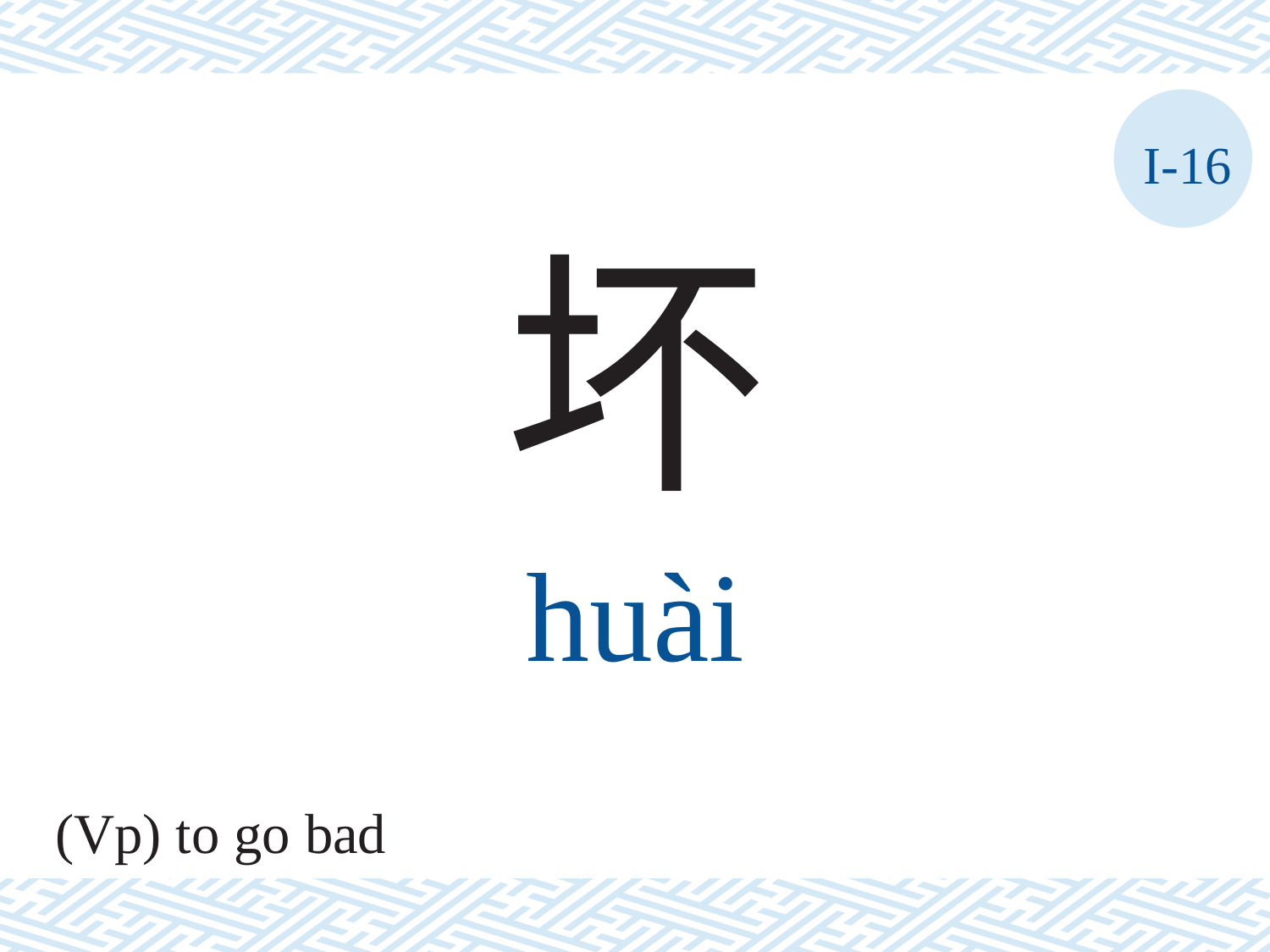

I-16
坏
huài
(Vp) to go bad